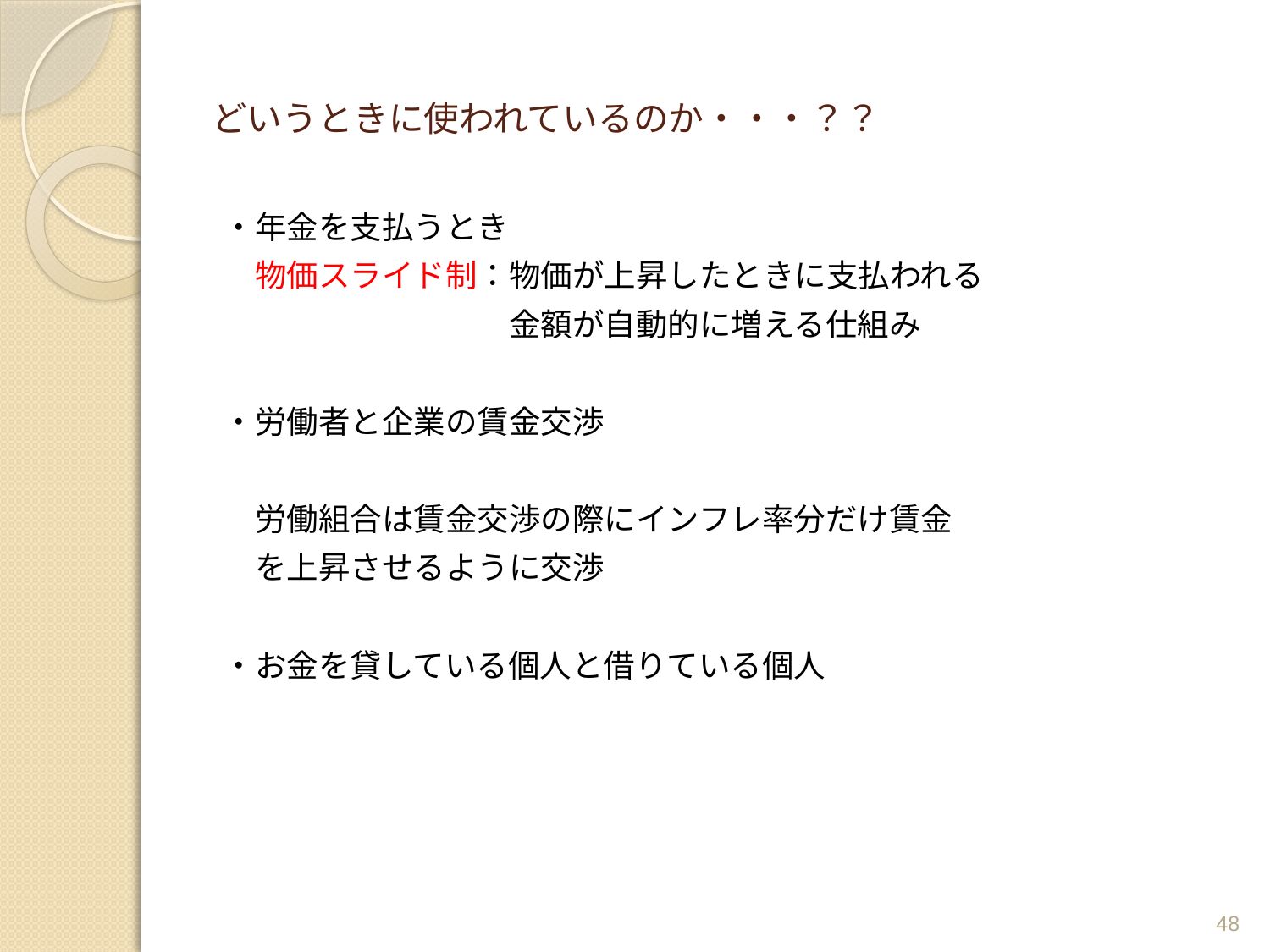

# どいうときに使われているのか・・・？？
・年金を支払うとき
　物価スライド制：物価が上昇したときに支払われる
　　　　　　　　　金額が自動的に増える仕組み

・労働者と企業の賃金交渉

　労働組合は賃金交渉の際にインフレ率分だけ賃金
　を上昇させるように交渉

・お金を貸している個人と借りている個人

48